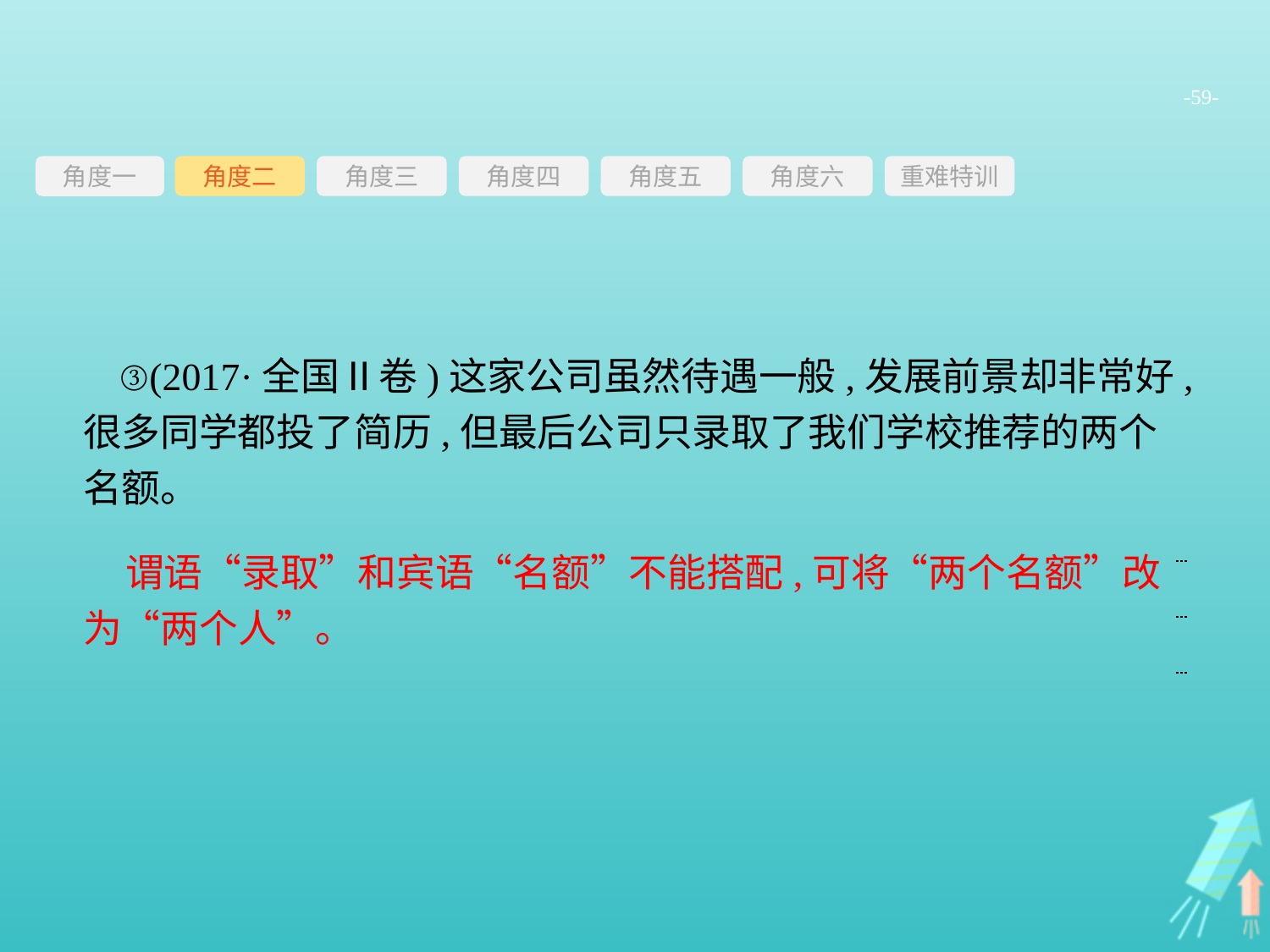

-59-
角度三
角度四
角度五
角度六
重难特训
角度二
角度一
③(2017·全国Ⅱ卷)这家公司虽然待遇一般,发展前景却非常好,很多同学都投了简历,但最后公司只录取了我们学校推荐的两个名额。

谓语“录取”和宾语“名额”不能搭配,可将“两个名额”改为“两个人”。